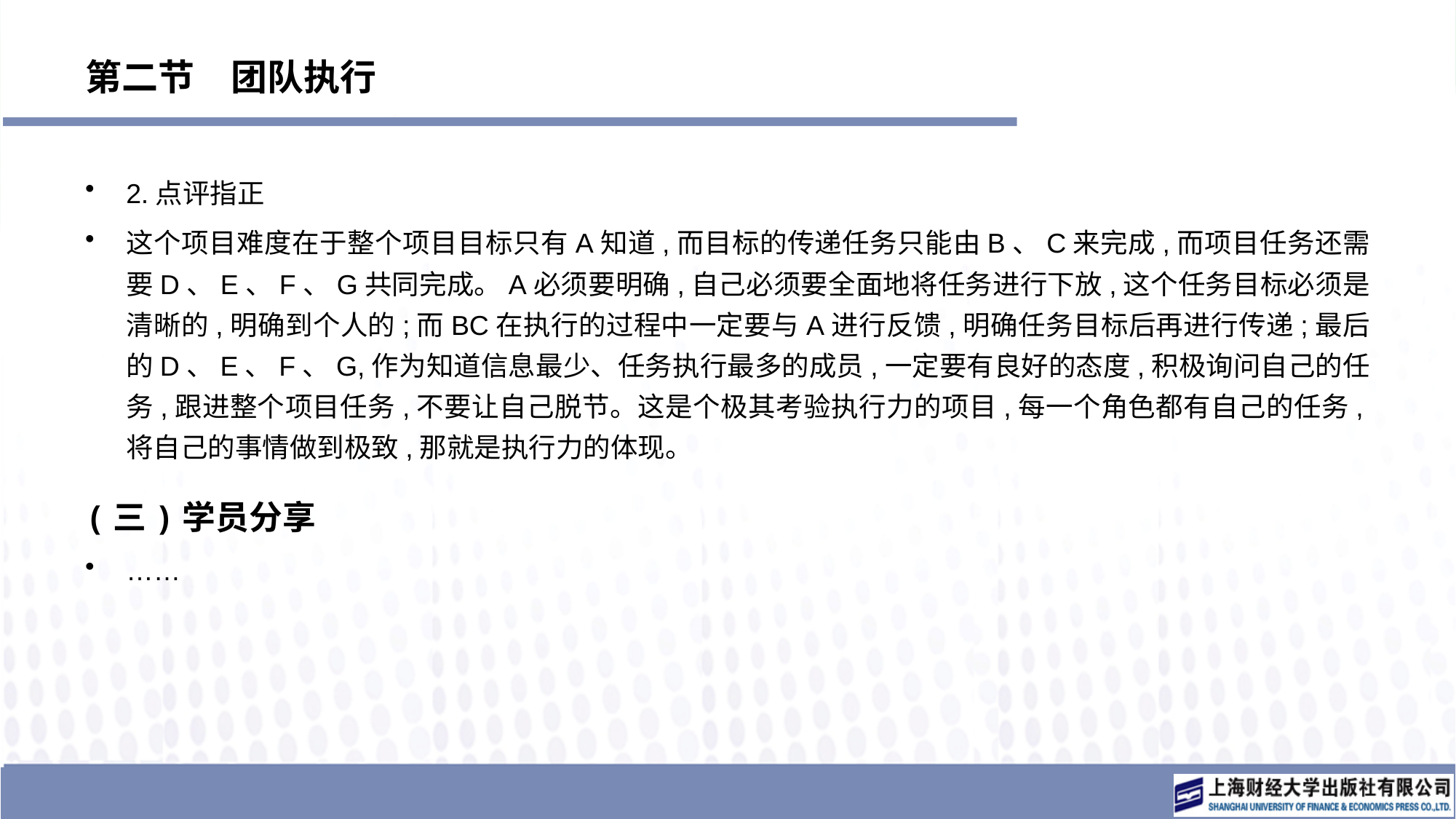

# 第二节　团队执行
2.点评指正
这个项目难度在于整个项目目标只有A知道,而目标的传递任务只能由B、C来完成,而项目任务还需要D、E、F、G共同完成。A必须要明确,自己必须要全面地将任务进行下放,这个任务目标必须是清晰的,明确到个人的;而BC在执行的过程中一定要与A进行反馈,明确任务目标后再进行传递;最后的D、E、F、G,作为知道信息最少、任务执行最多的成员,一定要有良好的态度,积极询问自己的任务,跟进整个项目任务,不要让自己脱节。这是个极其考验执行力的项目,每一个角色都有自己的任务,将自己的事情做到极致,那就是执行力的体现。
(三)学员分享
……